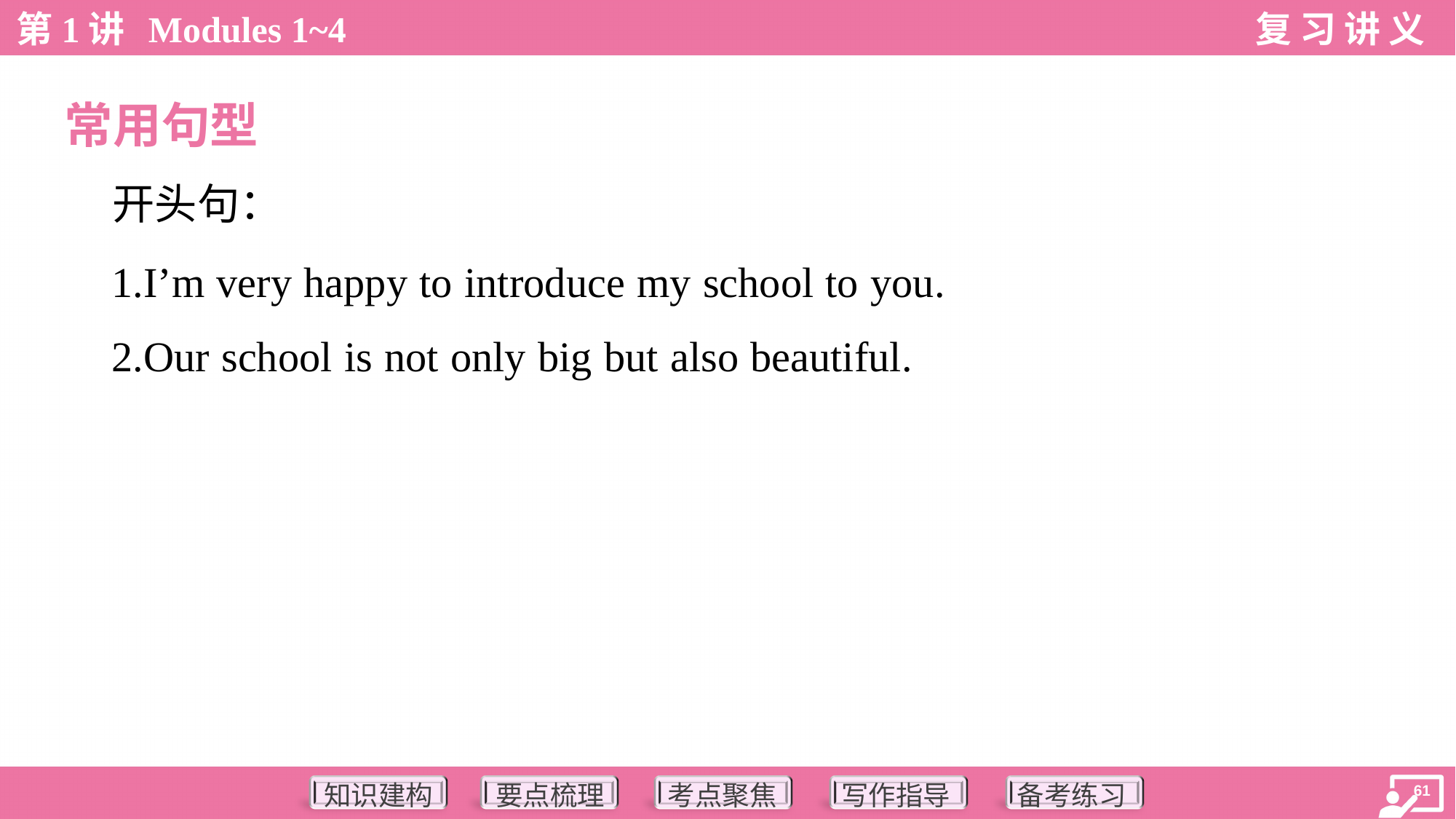

常用句型
    开头句：
    1.I’m very happy to introduce my school to you.
    2.Our school is not only big but also beautiful.